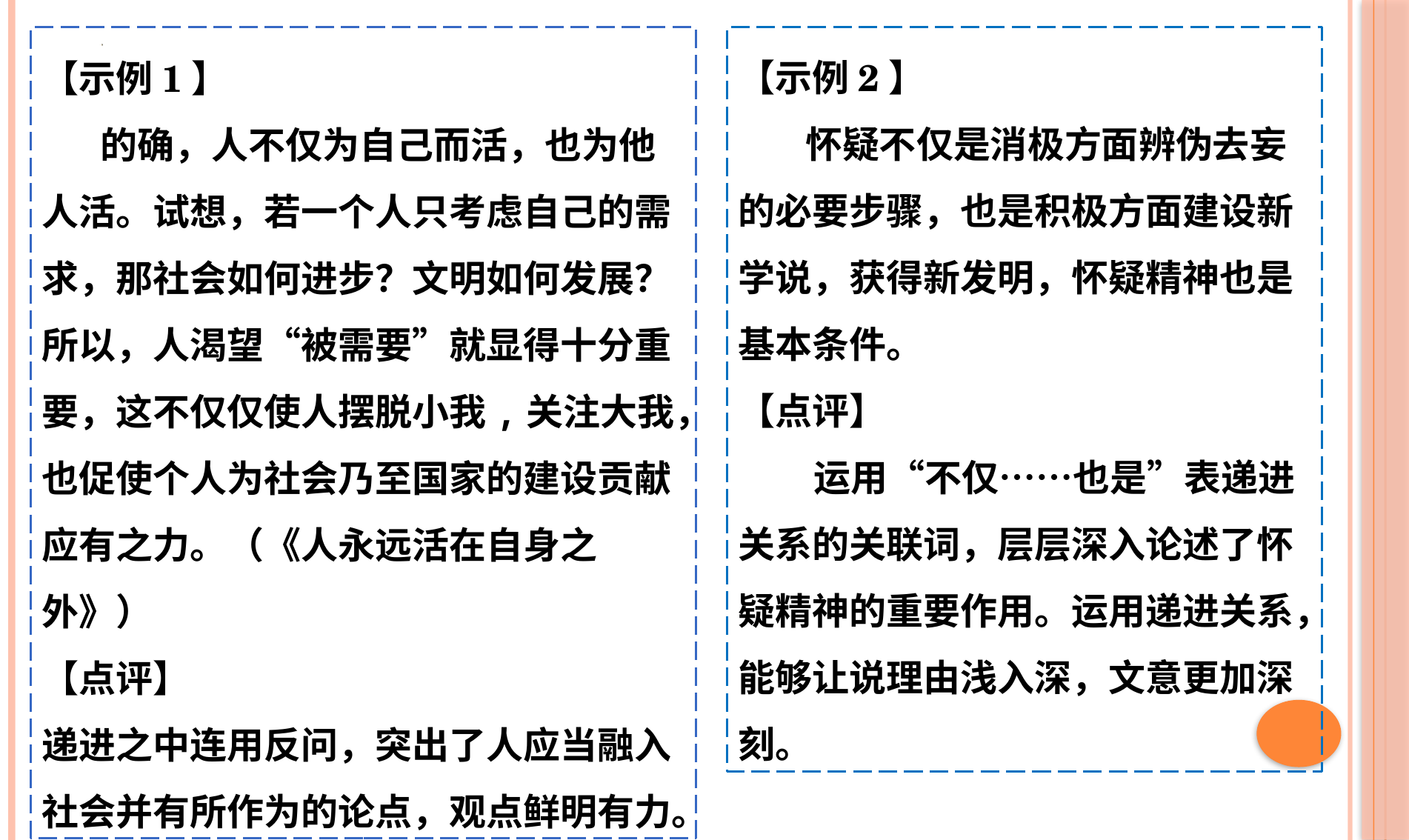

【示例2】
       怀疑不仅是消极方面辨伪去妄的必要步骤，也是积极方面建设新学说，获得新发明，怀疑精神也是基本条件。
【点评】
        运用“不仅……也是”表递进关系的关联词，层层深入论述了怀疑精神的重要作用。运用递进关系，能够让说理由浅入深，文意更加深刻。
【示例1】
      的确，人不仅为自己而活，也为他人活。试想，若一个人只考虑自己的需求，那社会如何进步？文明如何发展？所以，人渴望“被需要”就显得十分重要，这不仅仅使人摆脱小我,关注大我，也促使个人为社会乃至国家的建设贡献应有之力。（《人永远活在自身之外》）
【点评】
递进之中连用反问，突出了人应当融入社会并有所作为的论点，观点鲜明有力。